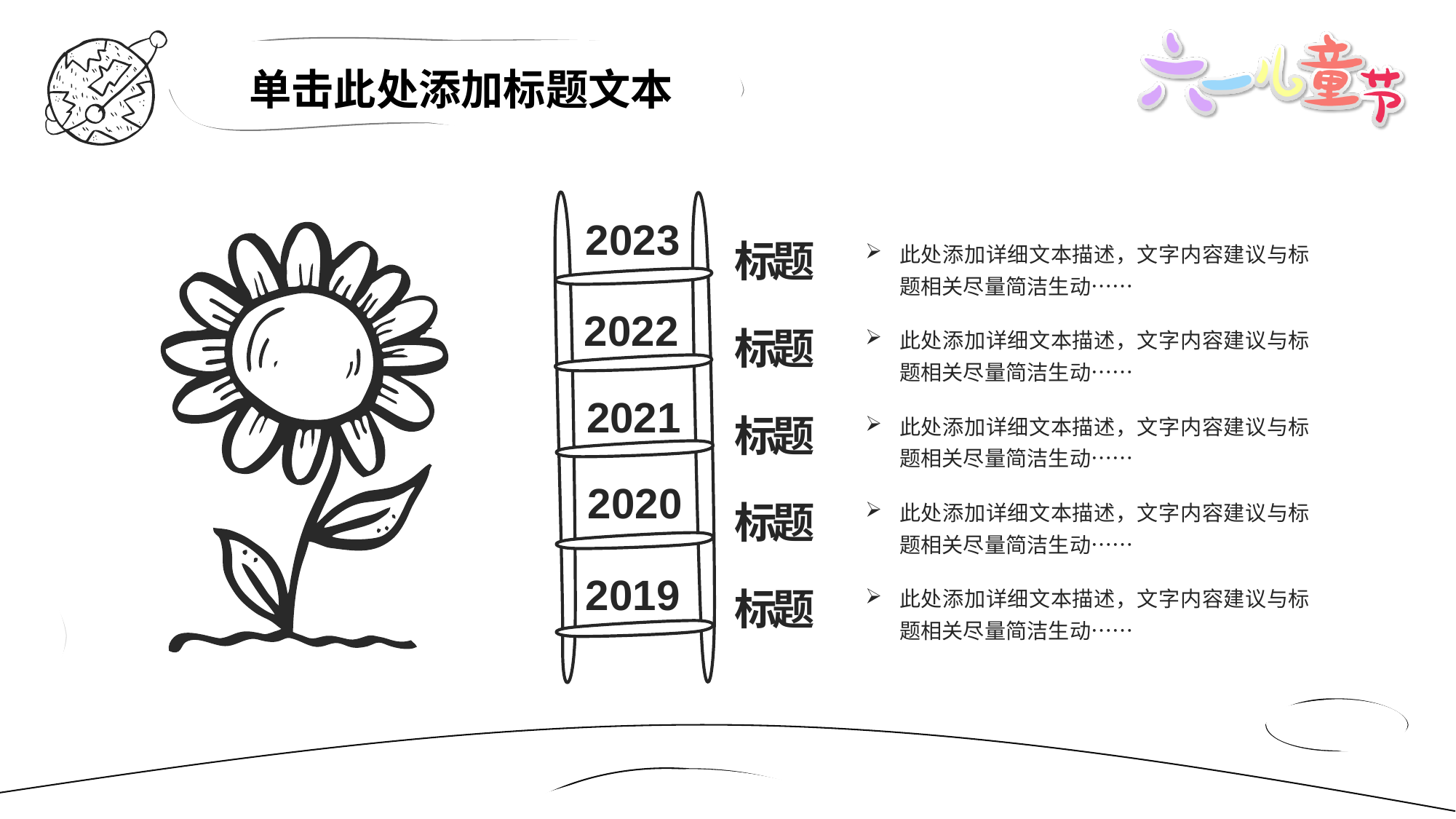

单击此处添加标题文本

2023

标题
此处添加详细文本描述，文字内容建议与标题相关尽量简洁生动……

2022
此处添加详细文本描述，文字内容建议与标题相关尽量简洁生动……
标题

2021
此处添加详细文本描述，文字内容建议与标题相关尽量简洁生动……
标题

2020
此处添加详细文本描述，文字内容建议与标题相关尽量简洁生动……
标题

2019
此处添加详细文本描述，文字内容建议与标题相关尽量简洁生动……
标题